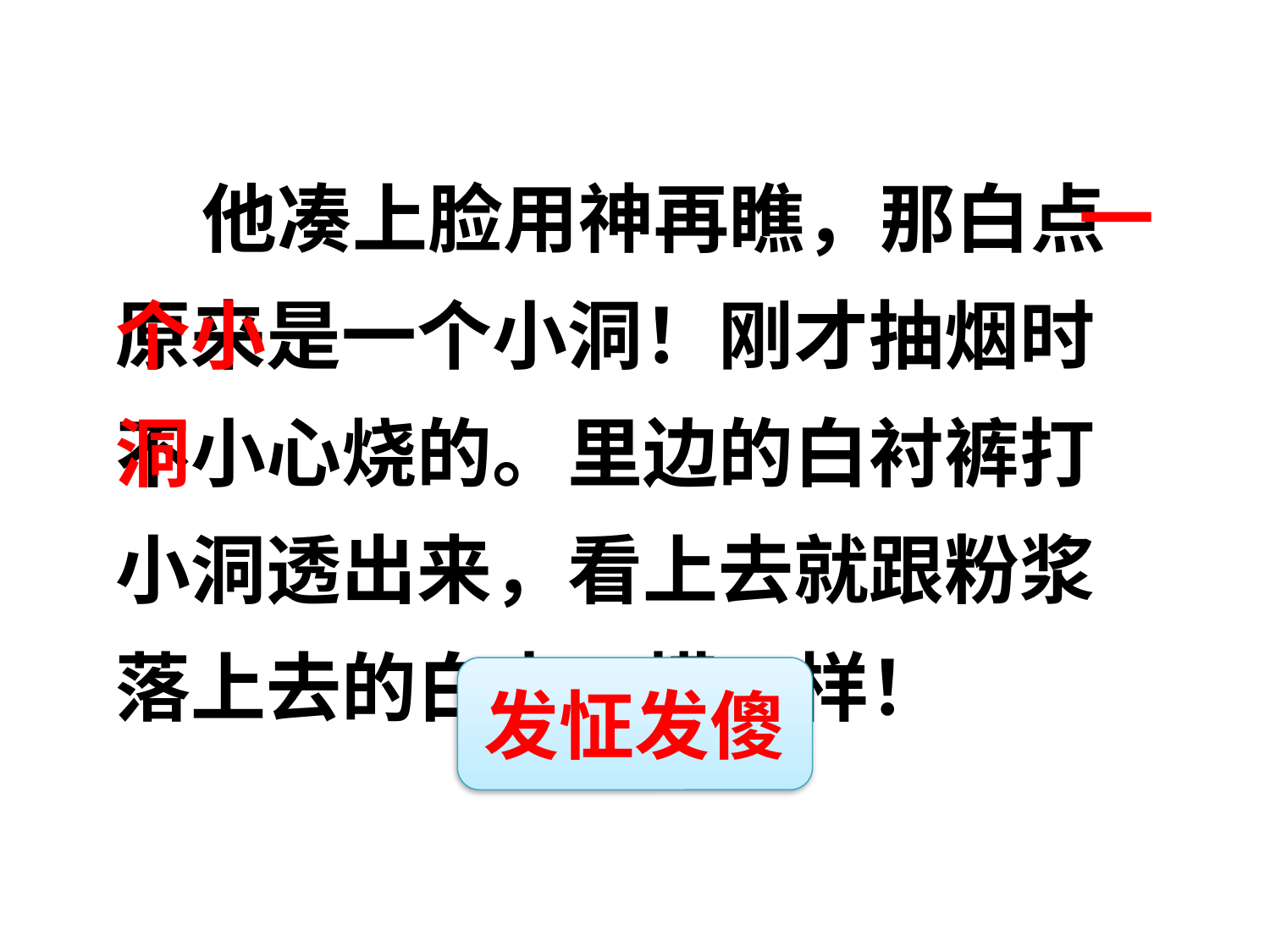

一
    他凑上脸用神再瞧，那白点原来是一个小洞！刚才抽烟时不小心烧的。里边的白衬裤打小洞透出来，看上去就跟粉浆落上去的白点一模一样！
个小洞
发怔发傻